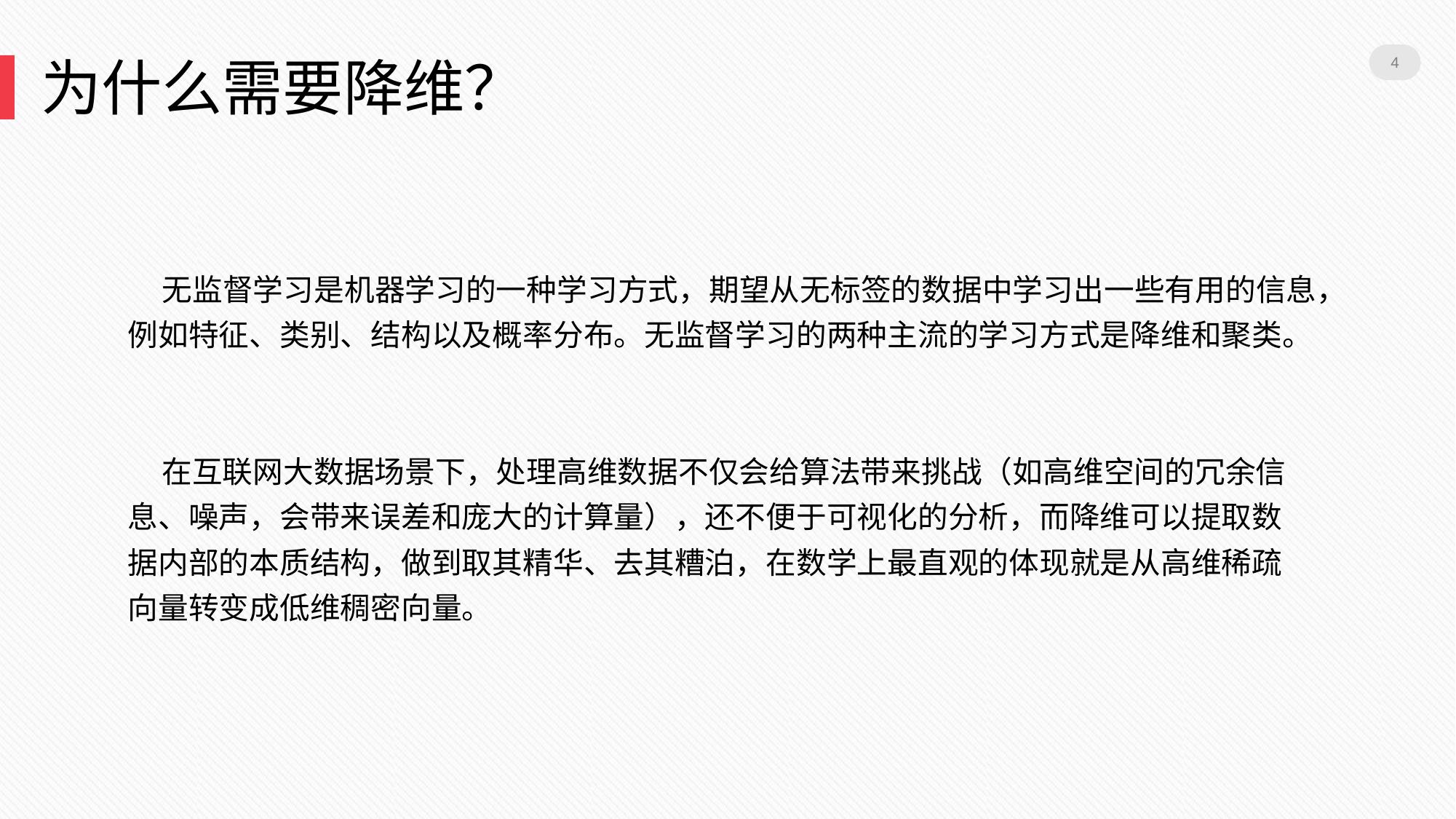

4
为什么需要降维？

    无监督学习是机器学习的一种学习方式，期望从无标签的数据中学习出一些有用的信息，例如特征、类别、结构以及概率分布。无监督学习的两种主流的学习方式是降维和聚类。
    在互联网大数据场景下，处理高维数据不仅会给算法带来挑战（如高维空间的冗余信息、噪声，会带来误差和庞大的计算量），还不便于可视化的分析，而降维可以提取数据内部的本质结构，做到取其精华、去其糟泊，在数学上最直观的体现就是从高维稀疏向量转变成低维稠密向量。